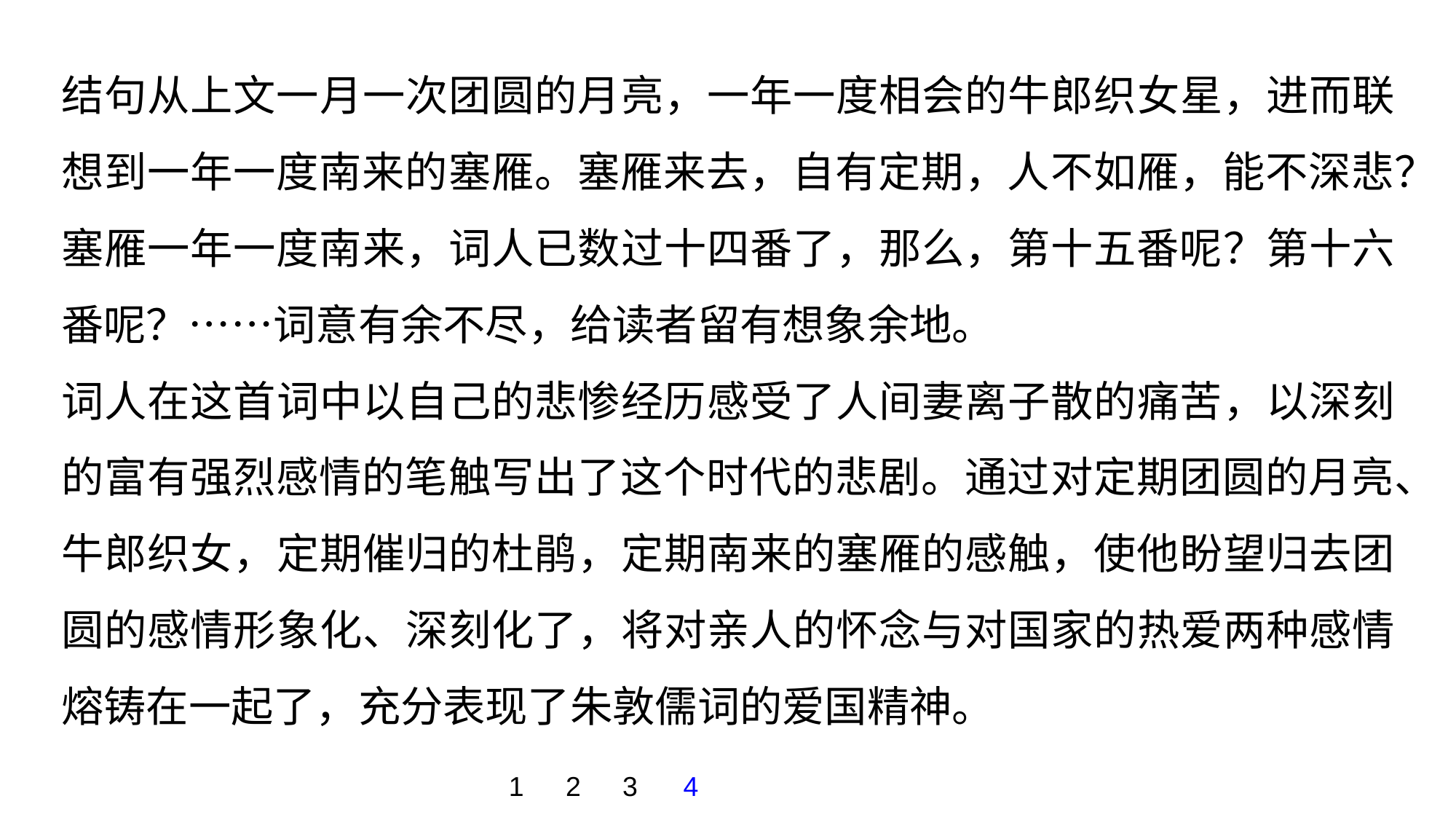

结句从上文一月一次团圆的月亮，一年一度相会的牛郎织女星，进而联想到一年一度南来的塞雁。塞雁来去，自有定期，人不如雁，能不深悲？塞雁一年一度南来，词人已数过十四番了，那么，第十五番呢？第十六番呢？……词意有余不尽，给读者留有想象余地。
词人在这首词中以自己的悲惨经历感受了人间妻离子散的痛苦，以深刻的富有强烈感情的笔触写出了这个时代的悲剧。通过对定期团圆的月亮、牛郎织女，定期催归的杜鹃，定期南来的塞雁的感触，使他盼望归去团圆的感情形象化、深刻化了，将对亲人的怀念与对国家的热爱两种感情熔铸在一起了，充分表现了朱敦儒词的爱国精神。
1
2
3
4